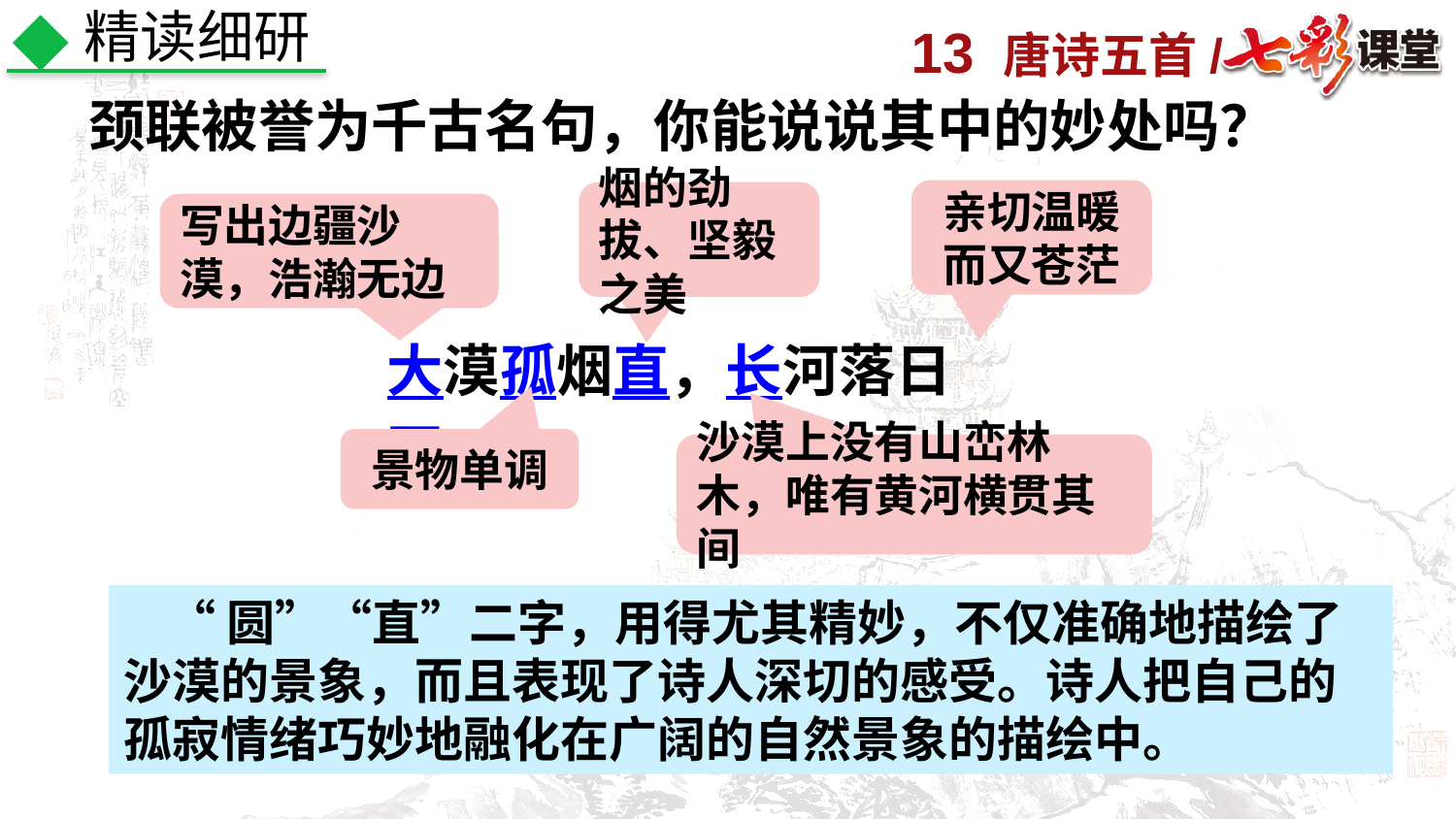

精读细研

颈联被誉为千古名句，你能说说其中的妙处吗？
亲切温暖而又苍茫
烟的劲拔、坚毅之美
写出边疆沙漠，浩瀚无边
大漠孤烟直，长河落日圆。
景物单调
沙漠上没有山峦林木，唯有黄河横贯其间
    “圆”“直”二字，用得尤其精妙，不仅准确地描绘了沙漠的景象，而且表现了诗人深切的感受。诗人把自己的孤寂情绪巧妙地融化在广阔的自然景象的描绘中。